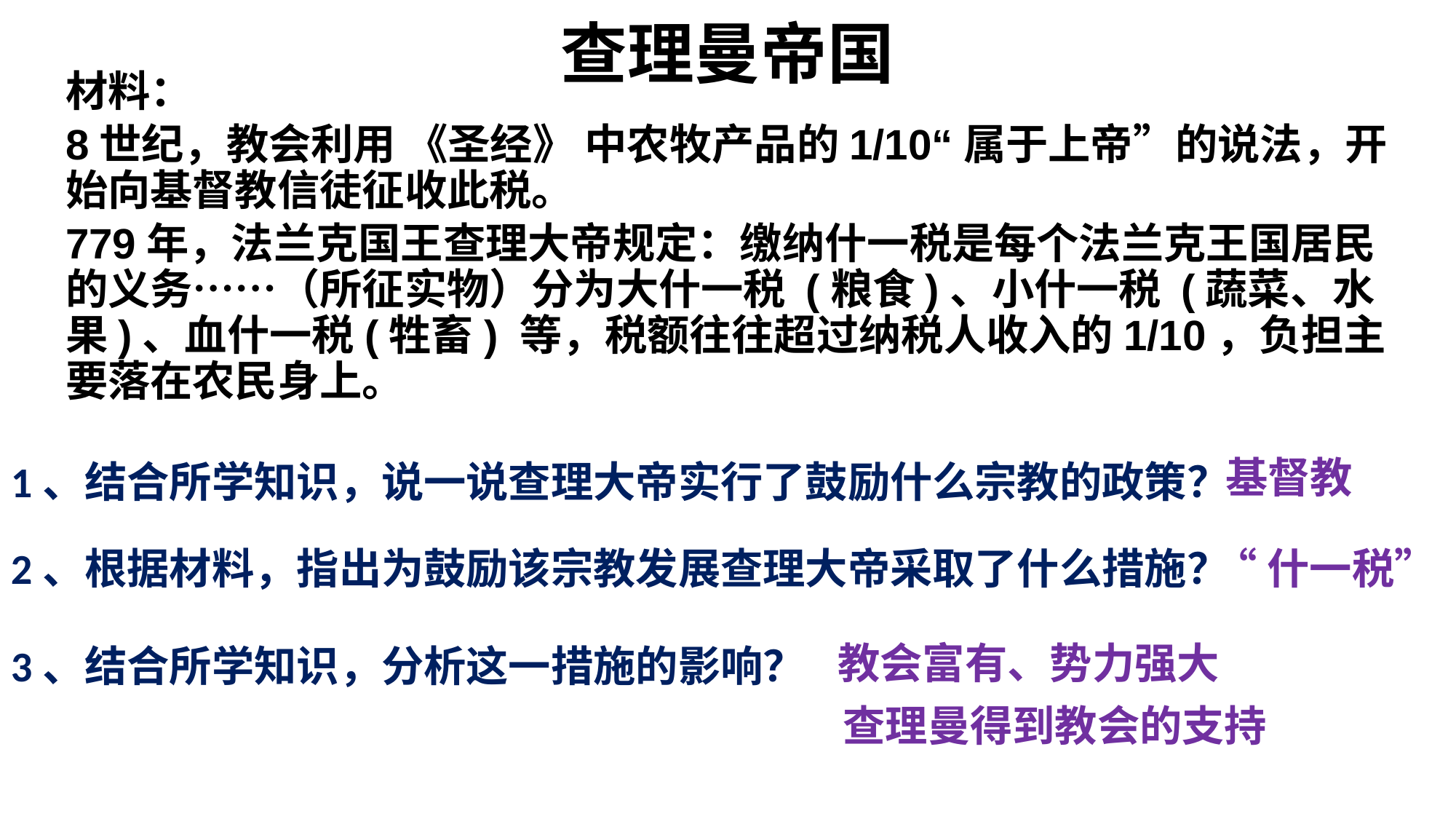

# 查理曼帝国
材料：
8世纪，教会利用 《圣经》 中农牧产品的1/10“属于上帝”的说法，开始向基督教信徒征收此税。
779年，法兰克国王查理大帝规定：缴纳什一税是每个法兰克王国居民的义务……（所征实物）分为大什一税 (粮食)、小什一税 (蔬菜、水果)、血什一税(牲畜) 等，税额往往超过纳税人收入的1/10，负担主要落在农民身上。

1、结合所学知识，说一说查理大帝实行了鼓励什么宗教的政策？

基督教

2、根据材料，指出为鼓励该宗教发展查理大帝采取了什么措施？

“什一税”

3、结合所学知识，分析这一措施的影响？

教会富有、势力强大
查理曼得到教会的支持